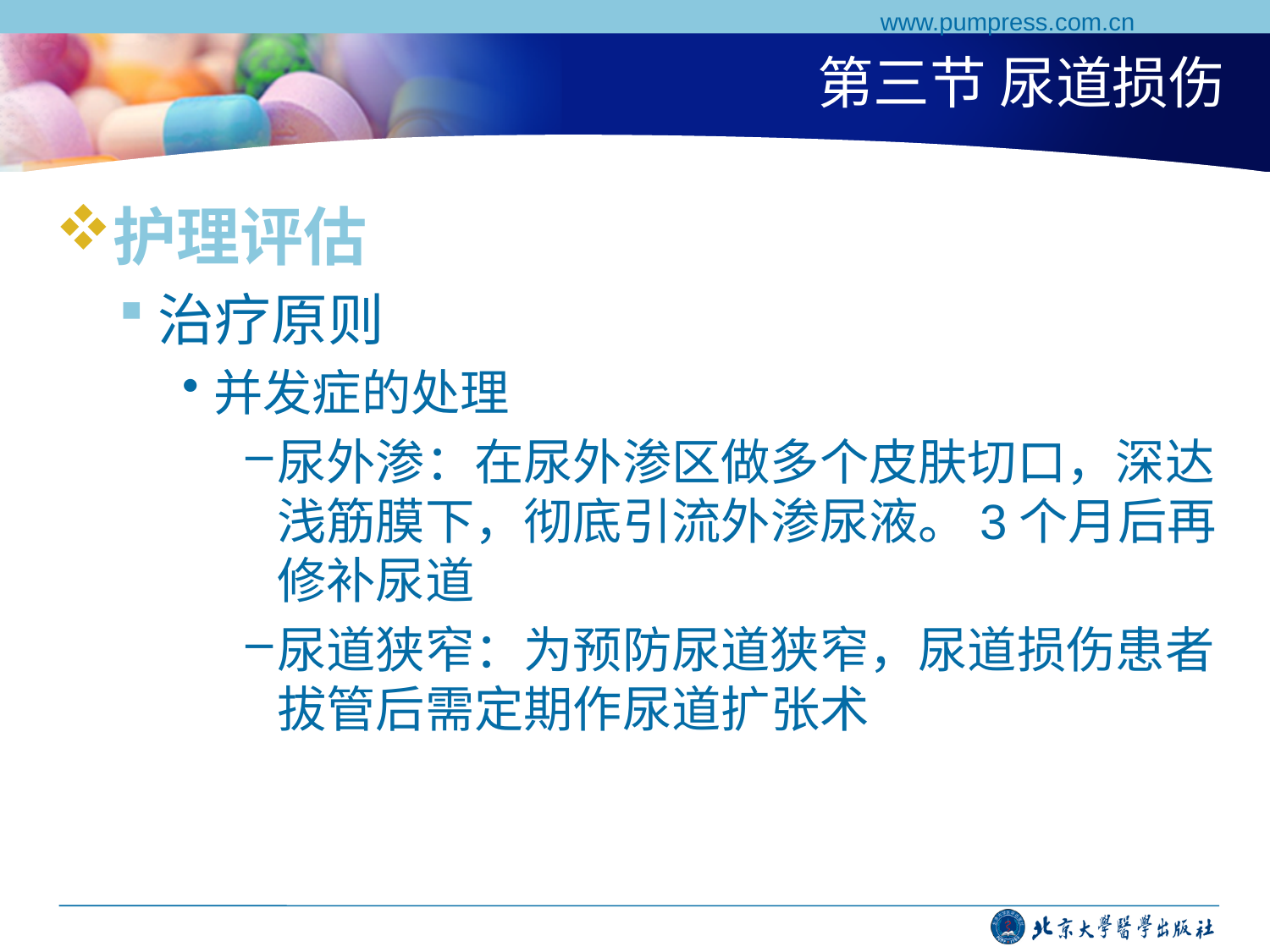

www.pumpress.com.cn
# 第三节 尿道损伤
护理评估
治疗原则
并发症的处理
尿外渗：在尿外渗区做多个皮肤切口，深达浅筋膜下，彻底引流外渗尿液。3个月后再修补尿道
尿道狭窄：为预防尿道狭窄，尿道损伤患者拔管后需定期作尿道扩张术